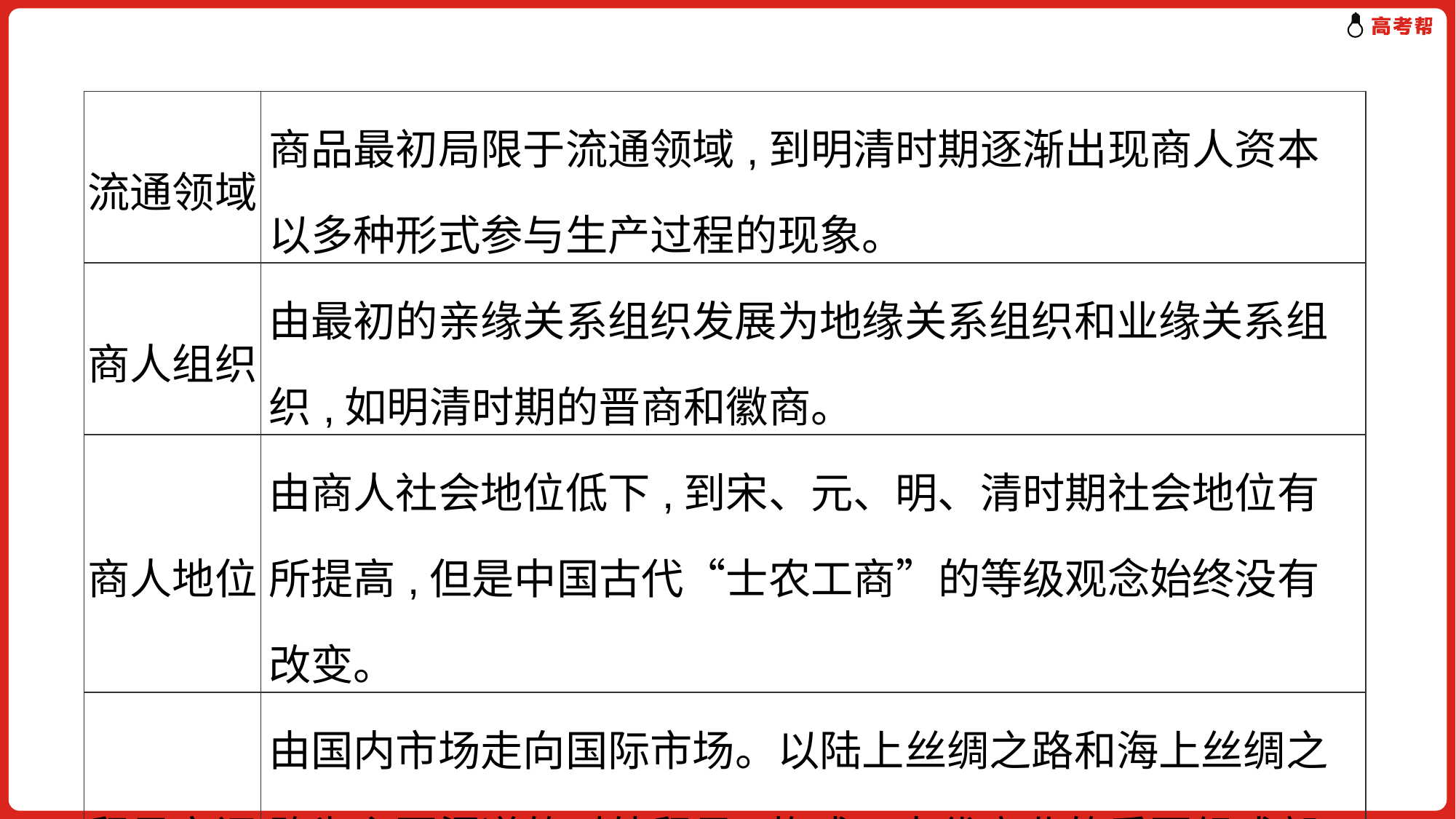

| 流通领域 | 商品最初局限于流通领域,到明清时期逐渐出现商人资本以多种形式参与生产过程的现象。 |
| --- | --- |
| 商人组织 | 由最初的亲缘关系组织发展为地缘关系组织和业缘关系组织,如明清时期的晋商和徽商。 |
| 商人地位 | 由商人社会地位低下,到宋、元、明、清时期社会地位有所提高,但是中国古代“士农工商”的等级观念始终没有改变。 |
| 贸易空间 | 由国内市场走向国际市场。以陆上丝绸之路和海上丝绸之路为主要渠道的对外贸易,构成了古代商业的重要组成部分。 |